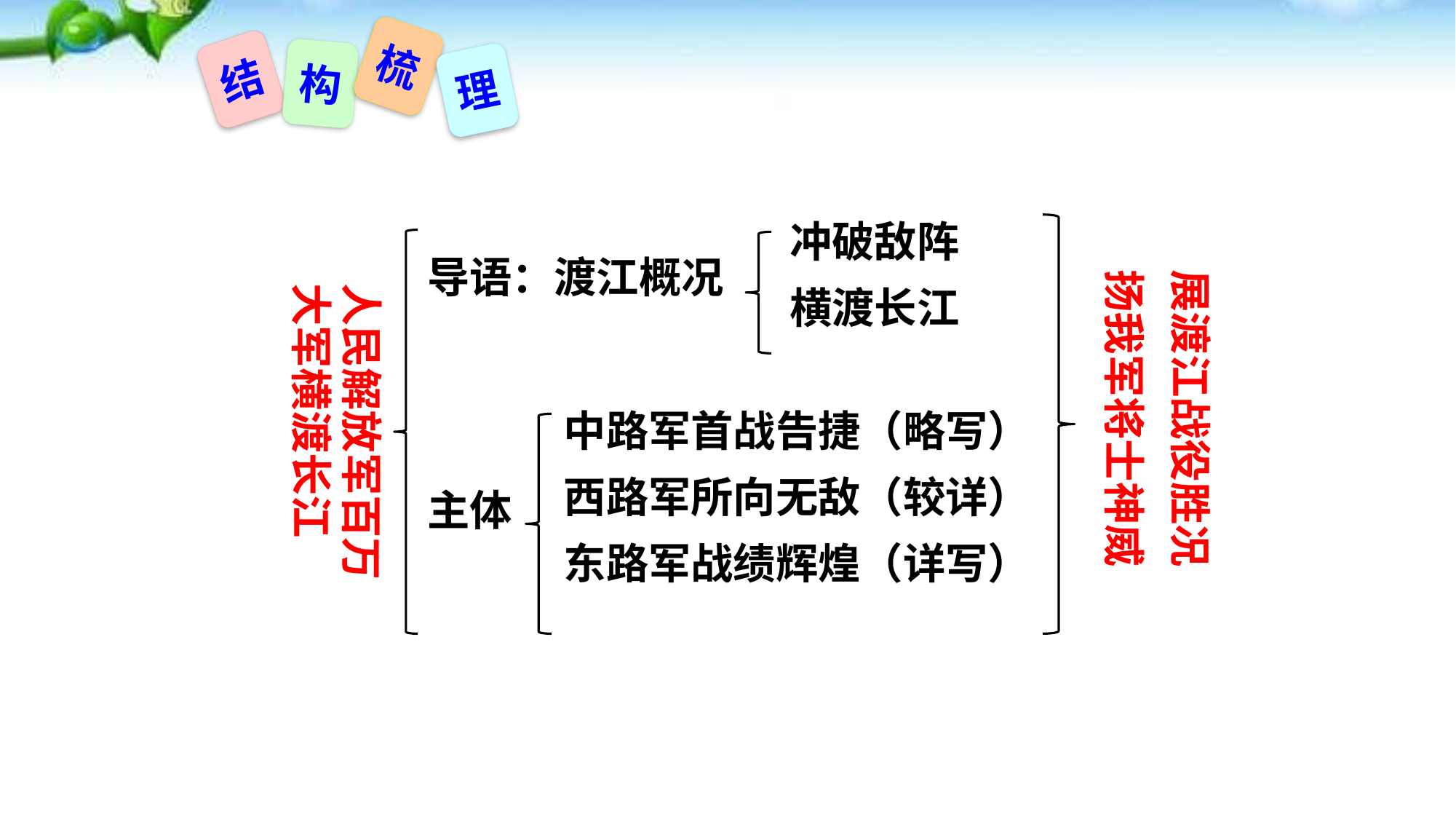

梳
结
构
理
冲破敌阵
横渡长江
展渡江战役胜况
扬我军将士神威

导语：渡江概况
人民解放军百万大军横渡长江
中路军首战告捷（略写）
西路军所向无敌（较详）
东路军战绩辉煌（详写）

主体